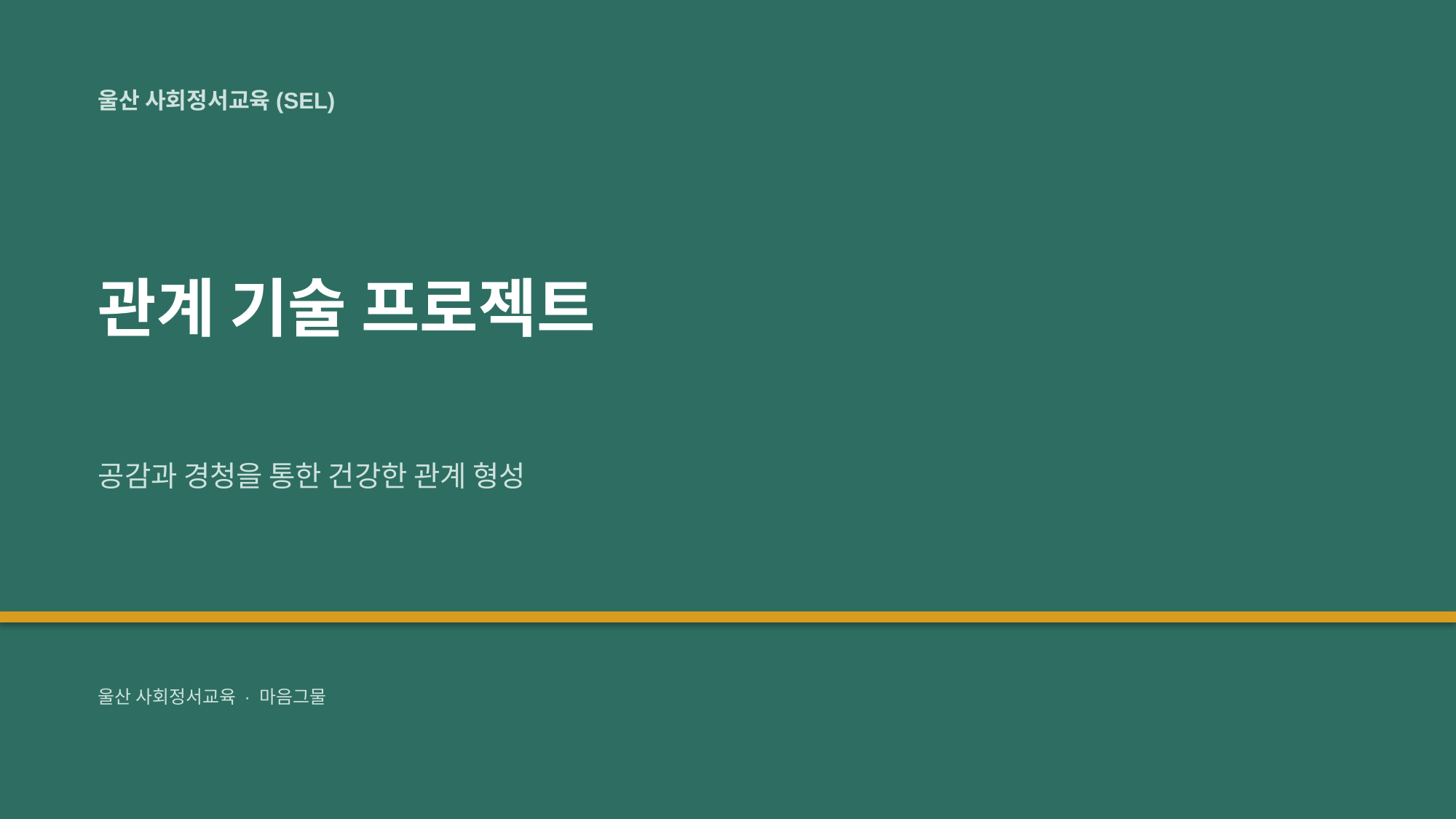

울산 사회정서교육(SEL)
관계 기술 프로젝트
공감과 경청을 통한 건강한 관계 형성

울산 사회정서교육 · 마음그물